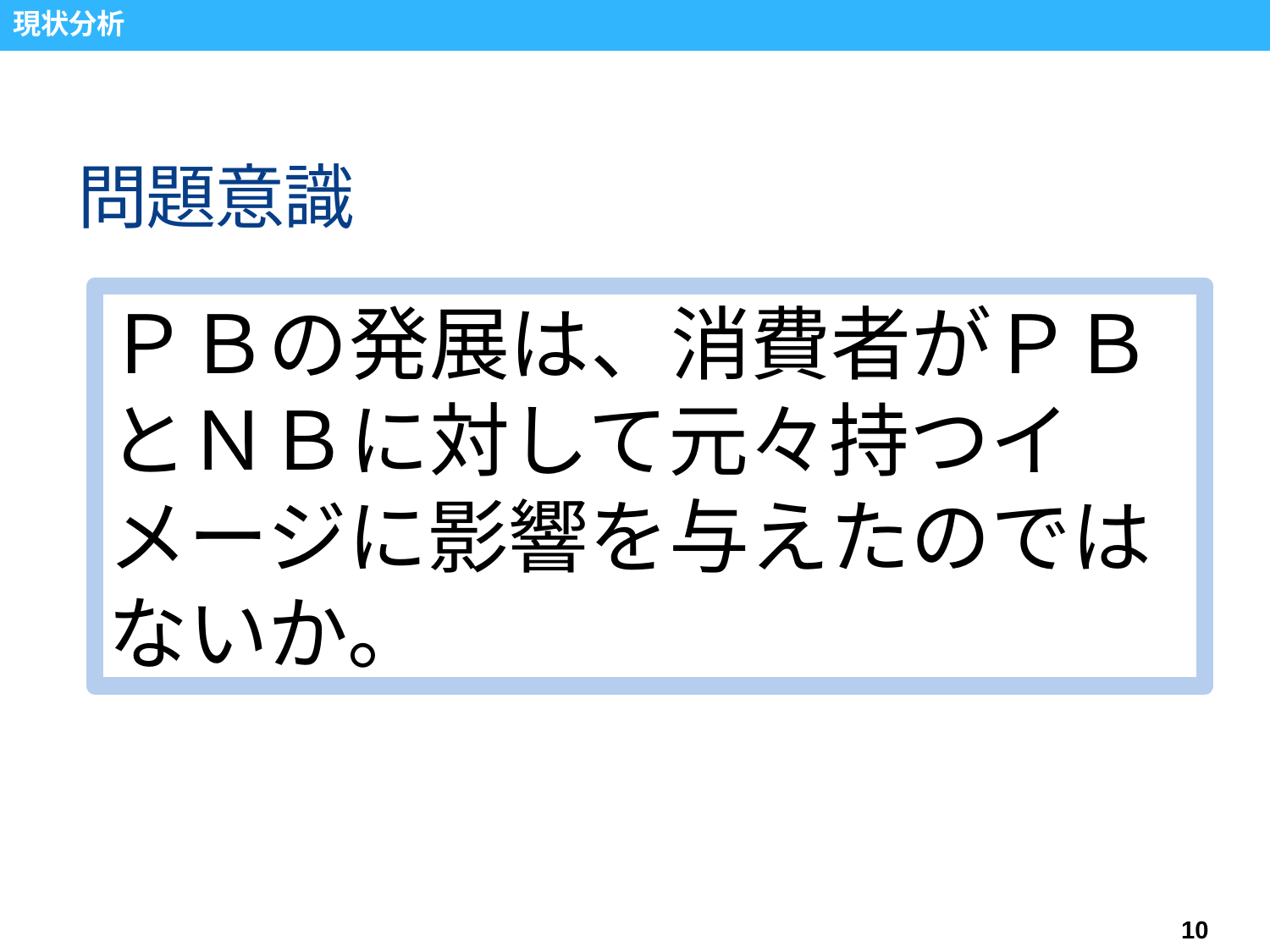

現状分析
# 問題意識
ＰＢの発展は、消費者がＰＢとＮＢに対して元々持つイメージに影響を与えたのではないか。
10